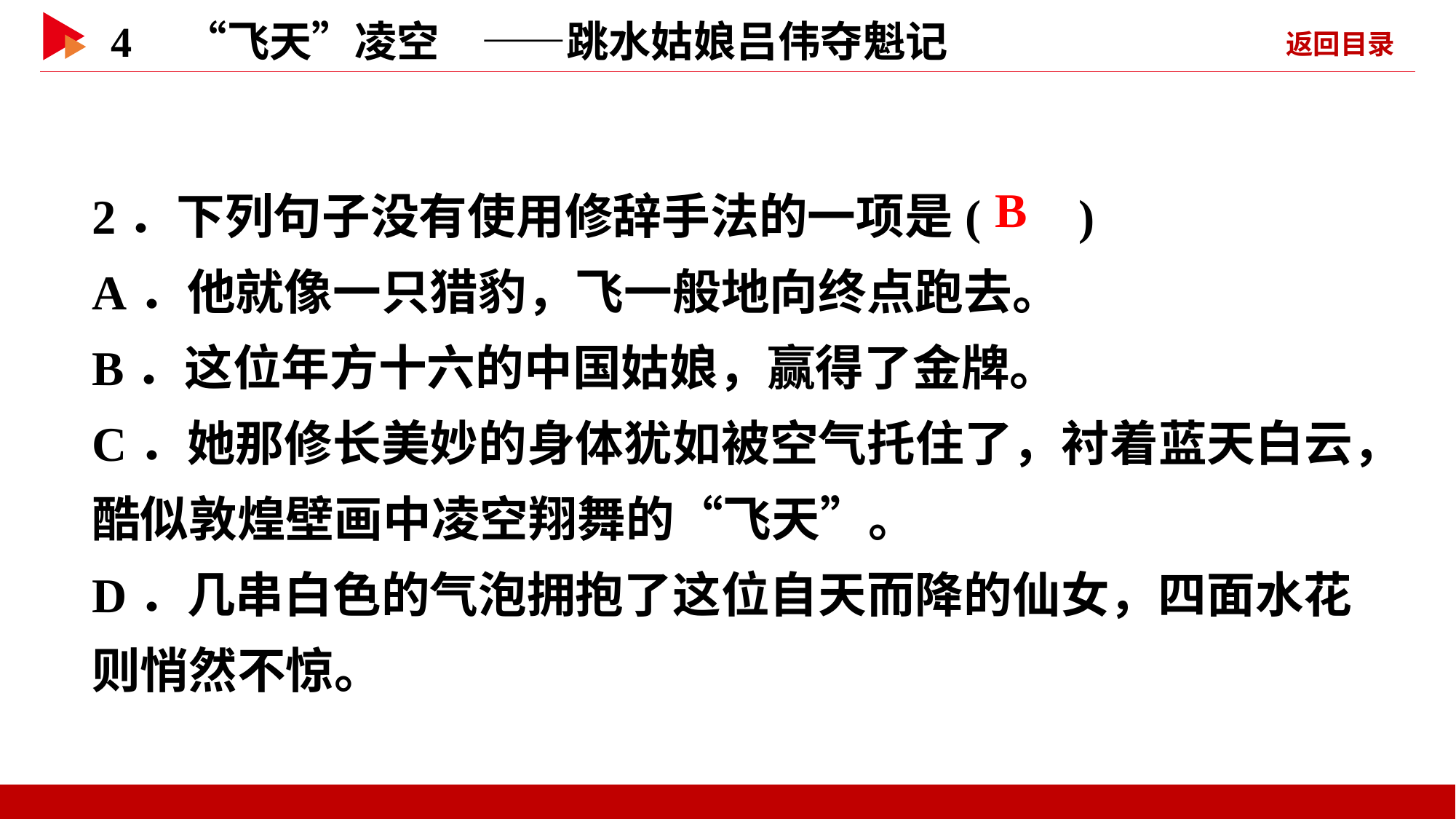

2．下列句子没有使用修辞手法的一项是(        )
A．他就像一只猎豹，飞一般地向终点跑去。
B．这位年方十六的中国姑娘，赢得了金牌。
C．她那修长美妙的身体犹如被空气托住了，衬着蓝天白云，酷似敦煌壁画中凌空翔舞的“飞天”。
D．几串白色的气泡拥抱了这位自天而降的仙女，四面水花则悄然不惊。
   B